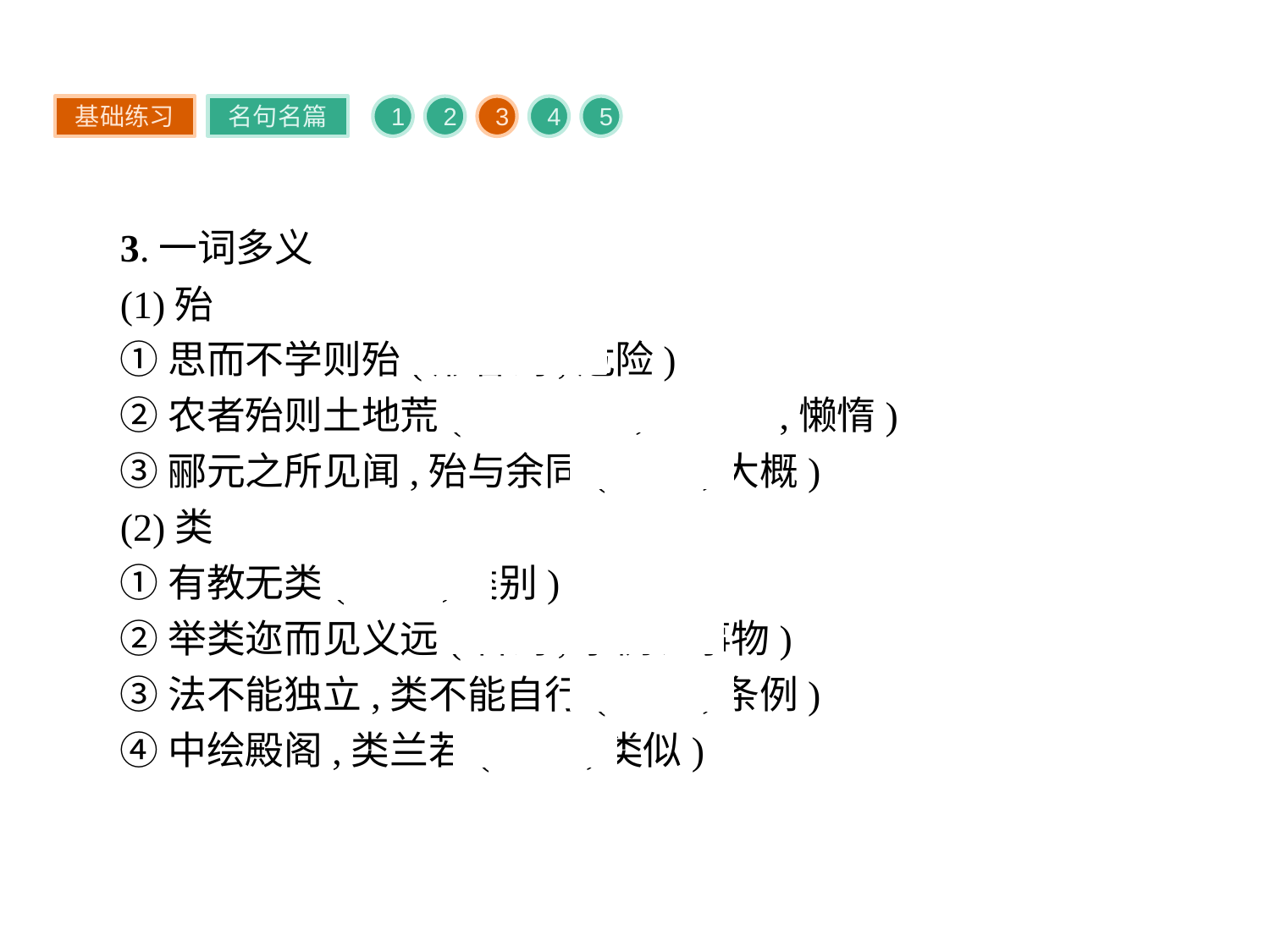

基础练习
名句名篇
1
2
3
4
5
3.一词多义
(1)殆
①思而不学则殆(形容词,危险)
②农者殆则土地荒(通“怠”,形容词,懒惰)
③郦元之所见闻,殆与余同(副词,大概)
(2)类
①有教无类(名词,类别)
②举类迩而见义远(名词,事例、事物)
③法不能独立,类不能自行(名词,条例)
④中绘殿阁,类兰若(动词,类似)